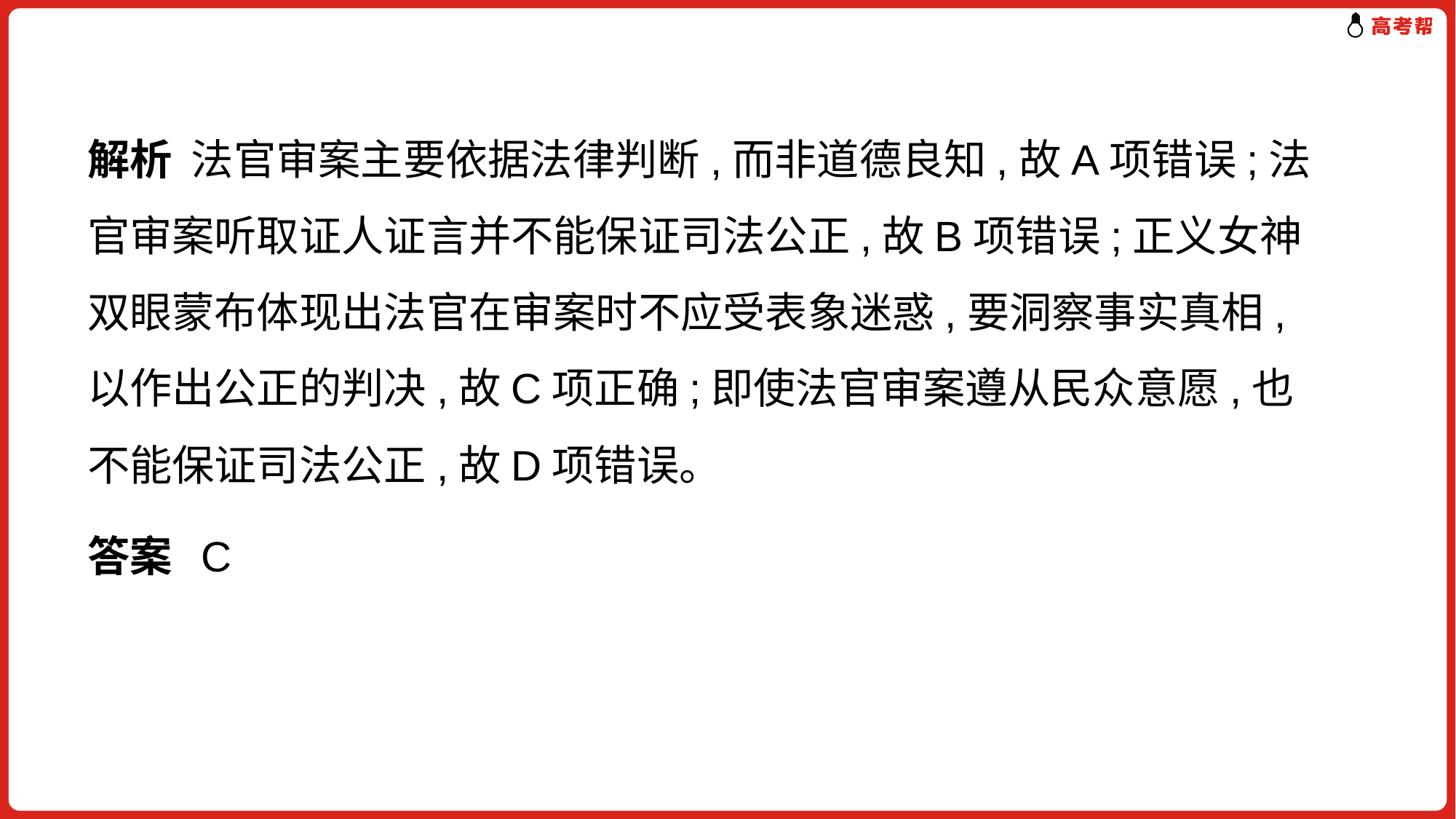

解析  法官审案主要依据法律判断,而非道德良知,故A项错误;法官审案听取证人证言并不能保证司法公正,故B项错误;正义女神双眼蒙布体现出法官在审案时不应受表象迷惑,要洞察事实真相,以作出公正的判决,故C项正确;即使法官审案遵从民众意愿,也不能保证司法公正,故D项错误。
答案  C